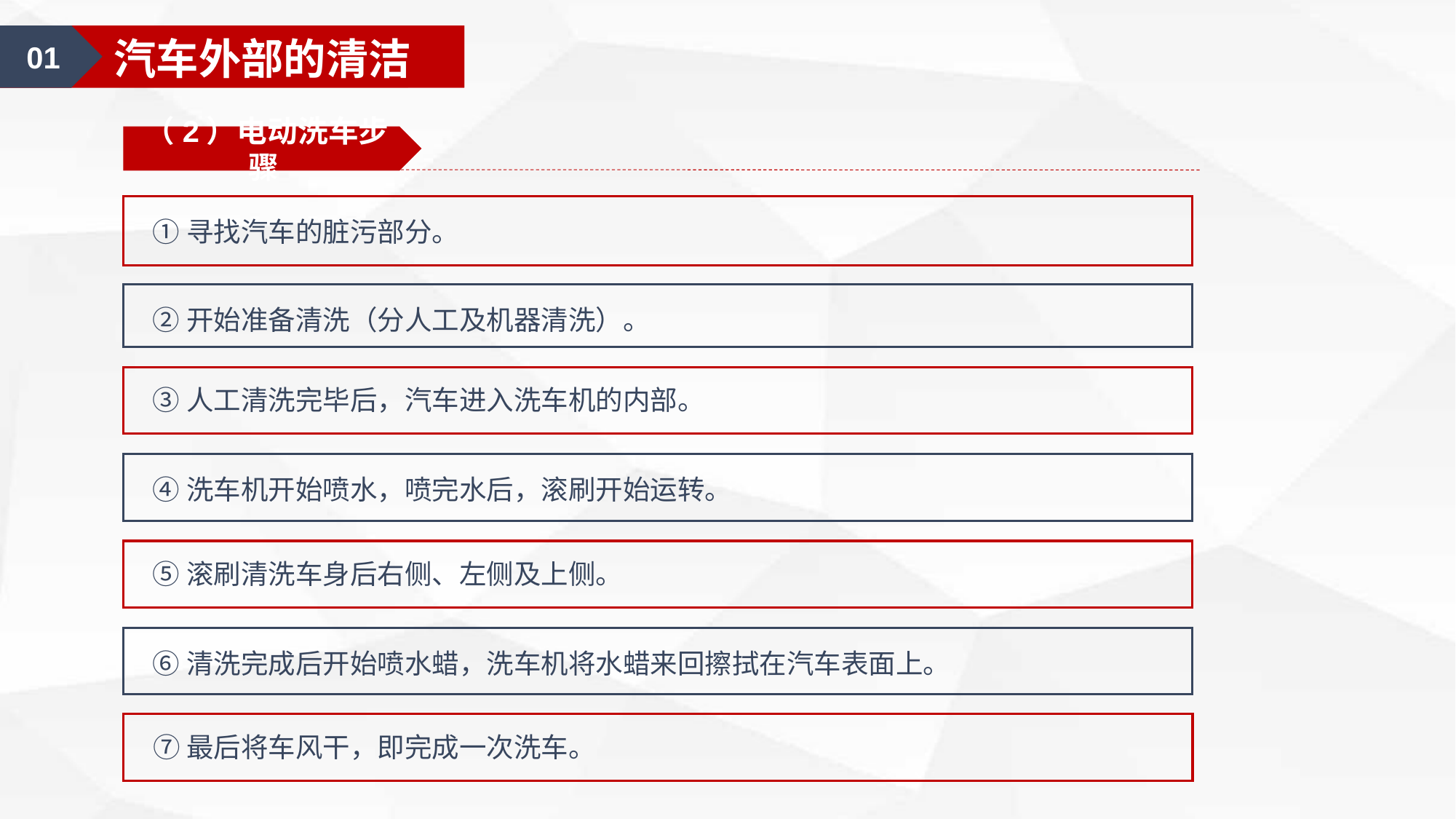

01
汽车美容认知

01
汽车美容护理用品

01
汽车外部的清洁
（2）电动洗车步骤

①寻找汽车的脏污部分。

②开始准备清洗（分人工及机器清洗）。

③人工清洗完毕后，汽车进入洗车机的内部。

④洗车机开始喷水，喷完水后，滚刷开始运转。

⑤滚刷清洗车身后右侧、左侧及上侧。

⑥清洗完成后开始喷水蜡，洗车机将水蜡来回擦拭在汽车表面上。

⑦最后将车风干，即完成一次洗车。